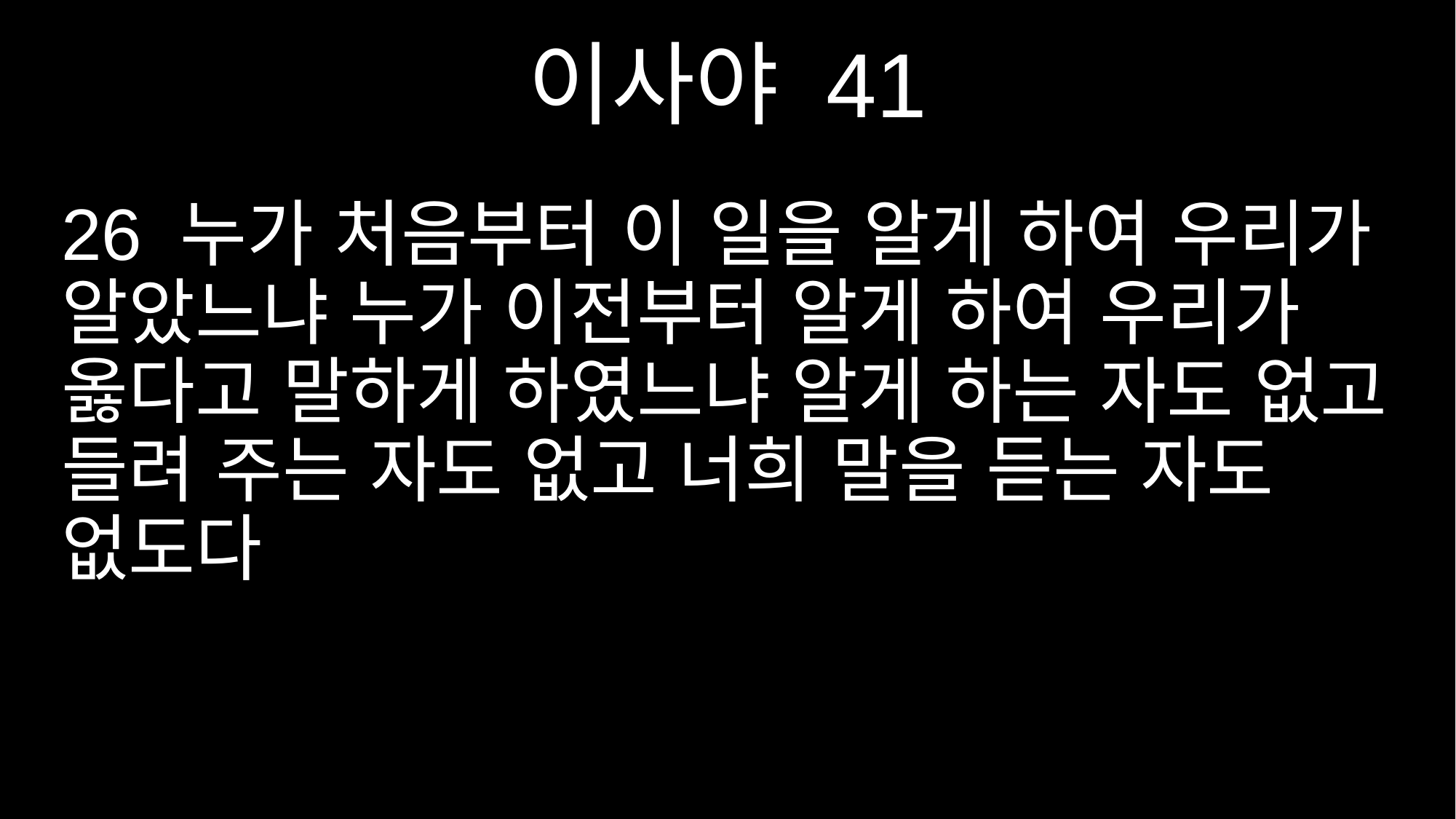

이사야 41
26 누가 처음부터 이 일을 알게 하여 우리가 알았느냐 누가 이전부터 알게 하여 우리가 옳다고 말하게 하였느냐 알게 하는 자도 없고 들려 주는 자도 없고 너희 말을 듣는 자도 없도다